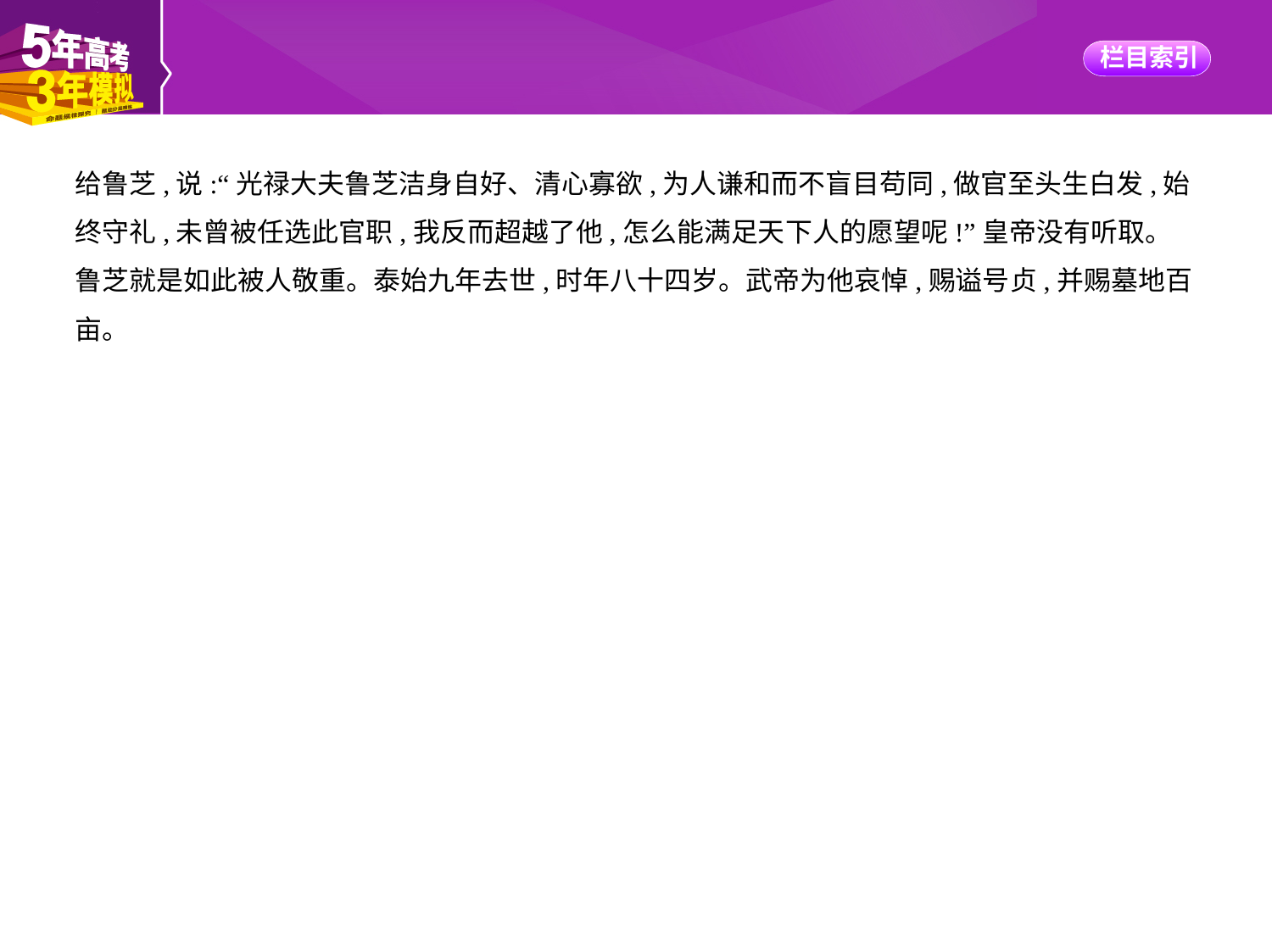

给鲁芝,说:“光禄大夫鲁芝洁身自好、清心寡欲,为人谦和而不盲目苟同,做官至头生白发,始
终守礼,未曾被任选此官职,我反而超越了他,怎么能满足天下人的愿望呢!”皇帝没有听取。
鲁芝就是如此被人敬重。泰始九年去世,时年八十四岁。武帝为他哀悼,赐谥号贞,并赐墓地百
亩。